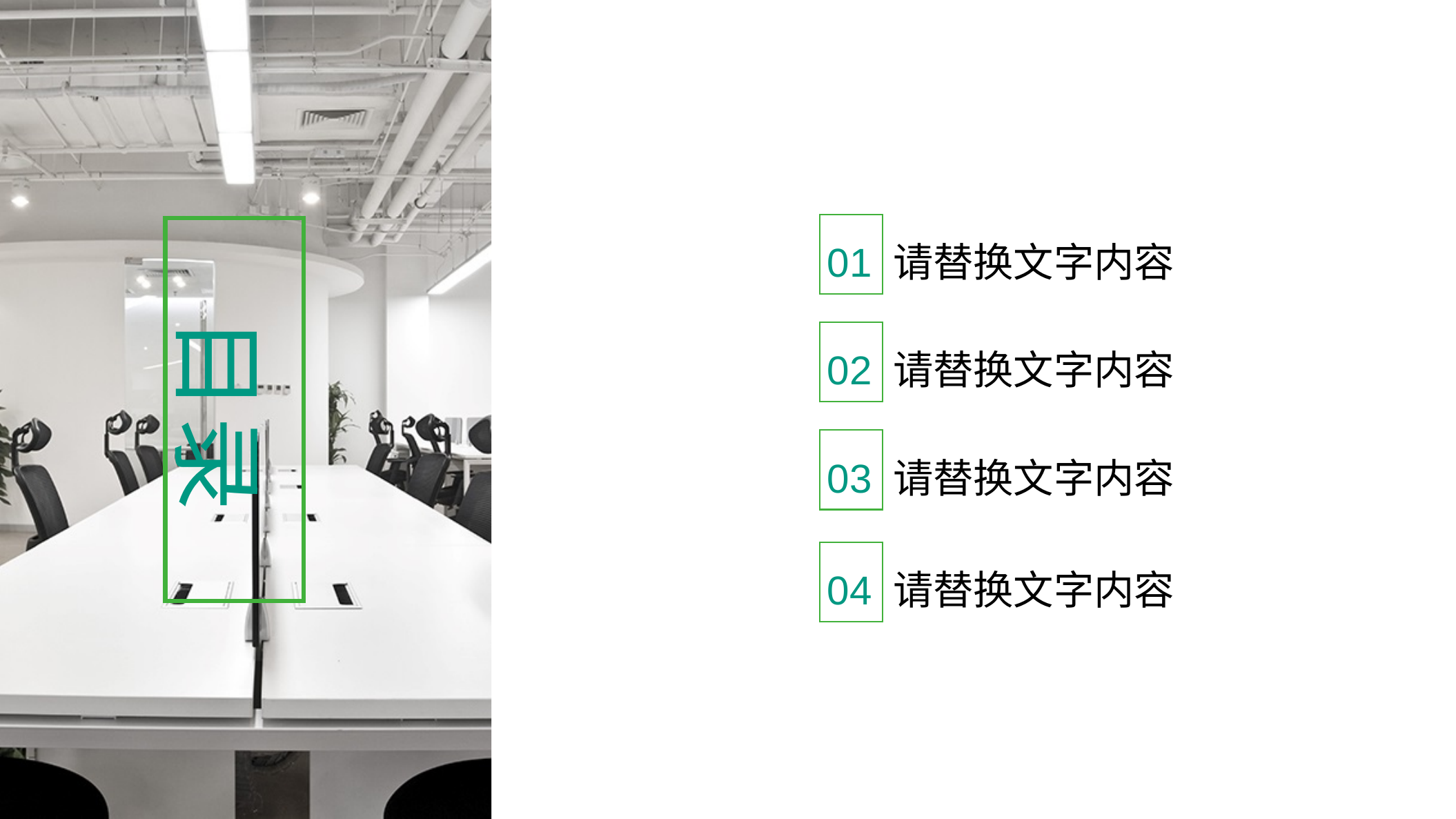

01 请替换文字内容
目录

02 请替换文字内容

03 请替换文字内容

04 请替换文字内容